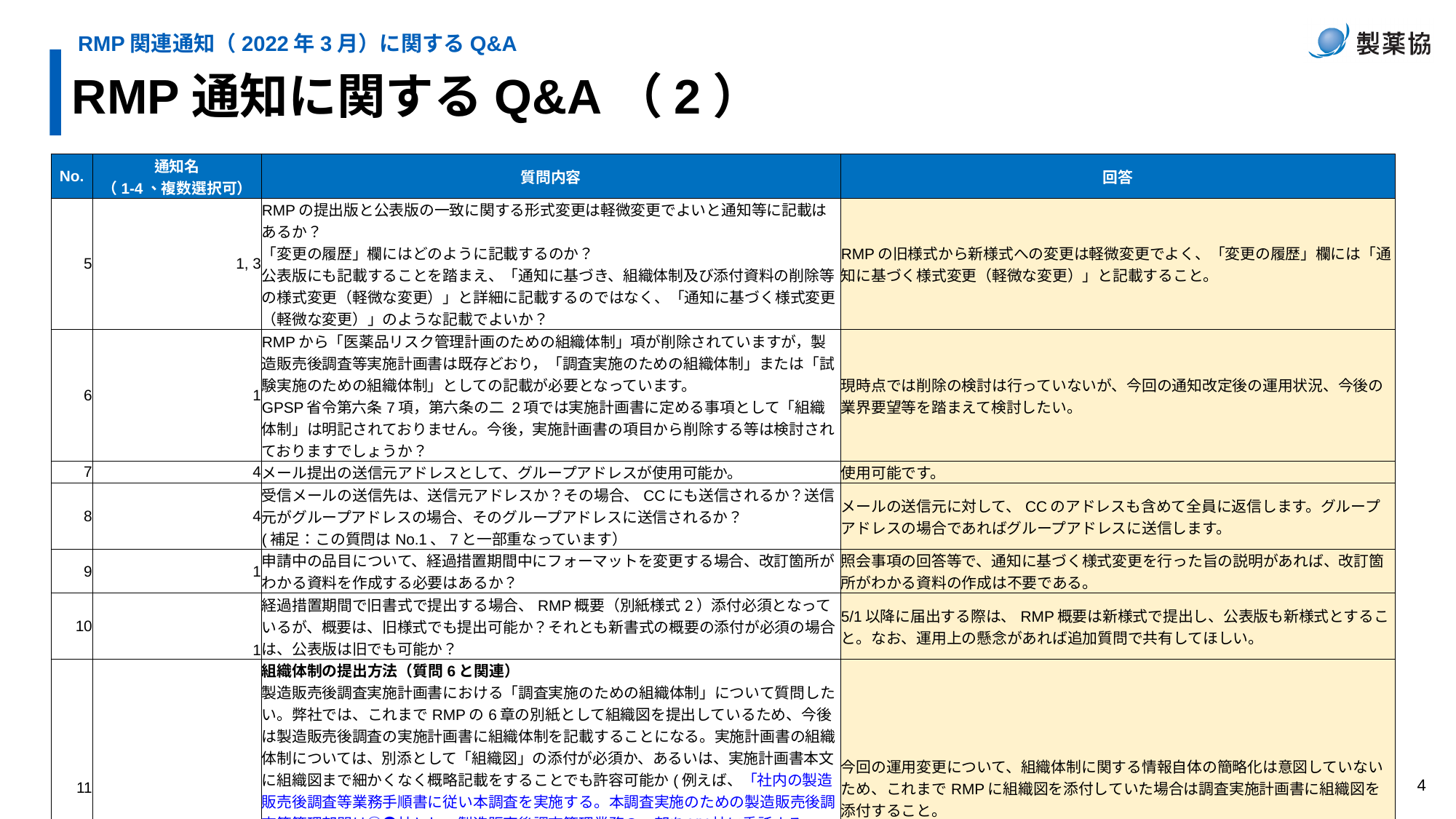

RMP関連通知（2022年3月）に関するQ&A
RMP通知に関するQ&A（2）
| No. | 通知名 （1-4、複数選択可） | 質問内容 | 回答 |
| --- | --- | --- | --- |
| 5 | 1, 3 | RMPの提出版と公表版の一致に関する形式変更は軽微変更でよいと通知等に記載はあるか？ 「変更の履歴」欄にはどのように記載するのか？ 公表版にも記載することを踏まえ、「通知に基づき、組織体制及び添付資料の削除等の様式変更（軽微な変更）」と詳細に記載するのではなく、「通知に基づく様式変更（軽微な変更）」のような記載でよいか？ | RMPの旧様式から新様式への変更は軽微変更でよく、「変更の履歴」欄には「通知に基づく様式変更（軽微な変更）」と記載すること。 |
| 6 | 1 | RMPから「医薬品リスク管理計画のための組織体制」項が削除されていますが，製造販売後調査等実施計画書は既存どおり，「調査実施のための組織体制」または「試験実施のための組織体制」としての記載が必要となっています。 GPSP省令第六条7項，第六条の二 2項では実施計画書に定める事項として「組織体制」は明記されておりません。今後，実施計画書の項目から削除する等は検討されておりますでしょうか？ | 現時点では削除の検討は行っていないが、今回の通知改定後の運用状況、今後の業界要望等を踏まえて検討したい。 |
| 7 | 4 | メール提出の送信元アドレスとして、グループアドレスが使用可能か。 | 使用可能です。 |
| 8 | 4 | 受信メールの送信先は、送信元アドレスか？その場合、CCにも送信されるか？送信元がグループアドレスの場合、そのグループアドレスに送信されるか？ (補足：この質問はNo.1、7と一部重なっています） | メールの送信元に対して、CCのアドレスも含めて全員に返信します。グループアドレスの場合であればグループアドレスに送信します。 |
| 9 | 1 | 申請中の品目について、経過措置期間中にフォーマットを変更する場合、改訂箇所がわかる資料を作成する必要はあるか？ | 照会事項の回答等で、通知に基づく様式変更を行った旨の説明があれば、改訂箇所がわかる資料の作成は不要である。 |
| 10 | 1 | 経過措置期間で旧書式で提出する場合、RMP概要（別紙様式2）添付必須となっているが、概要は、旧様式でも提出可能か？それとも新書式の概要の添付が必須の場合は、公表版は旧でも可能か？ | 5/1以降に届出する際は、RMP概要は新様式で提出し、公表版も新様式とすること。なお、運用上の懸念があれば追加質問で共有してほしい。 |
| 11 | 1, 3 | 組織体制の提出方法（質問6と関連） 製造販売後調査実施計画書における「調査実施のための組織体制」について質問したい。弊社では、これまでRMPの6章の別紙として組織図を提出しているため、今後は製造販売後調査の実施計画書に組織体制を記載することになる。実施計画書の組織体制については、別添として「組織図」の添付が必須か、あるいは、実施計画書本文に組織図まで細かくなく概略記載をすることでも許容可能か(例えば、「社内の製造販売後調査等業務手順書に従い本調査を実施する。本調査実施のための製造販売後調査等管理部門は○●社とし、製造販売後調査管理業務の一部をXX社に委託する。」等。) できるなら、6の通り組織体制が削除となることを期待する（こちらは回答不要です） | 今回の運用変更について、組織体制に関する情報自体の簡略化は意図していないため、これまでRMPに組織図を添付していた場合は調査実施計画書に組織図を添付すること。 |